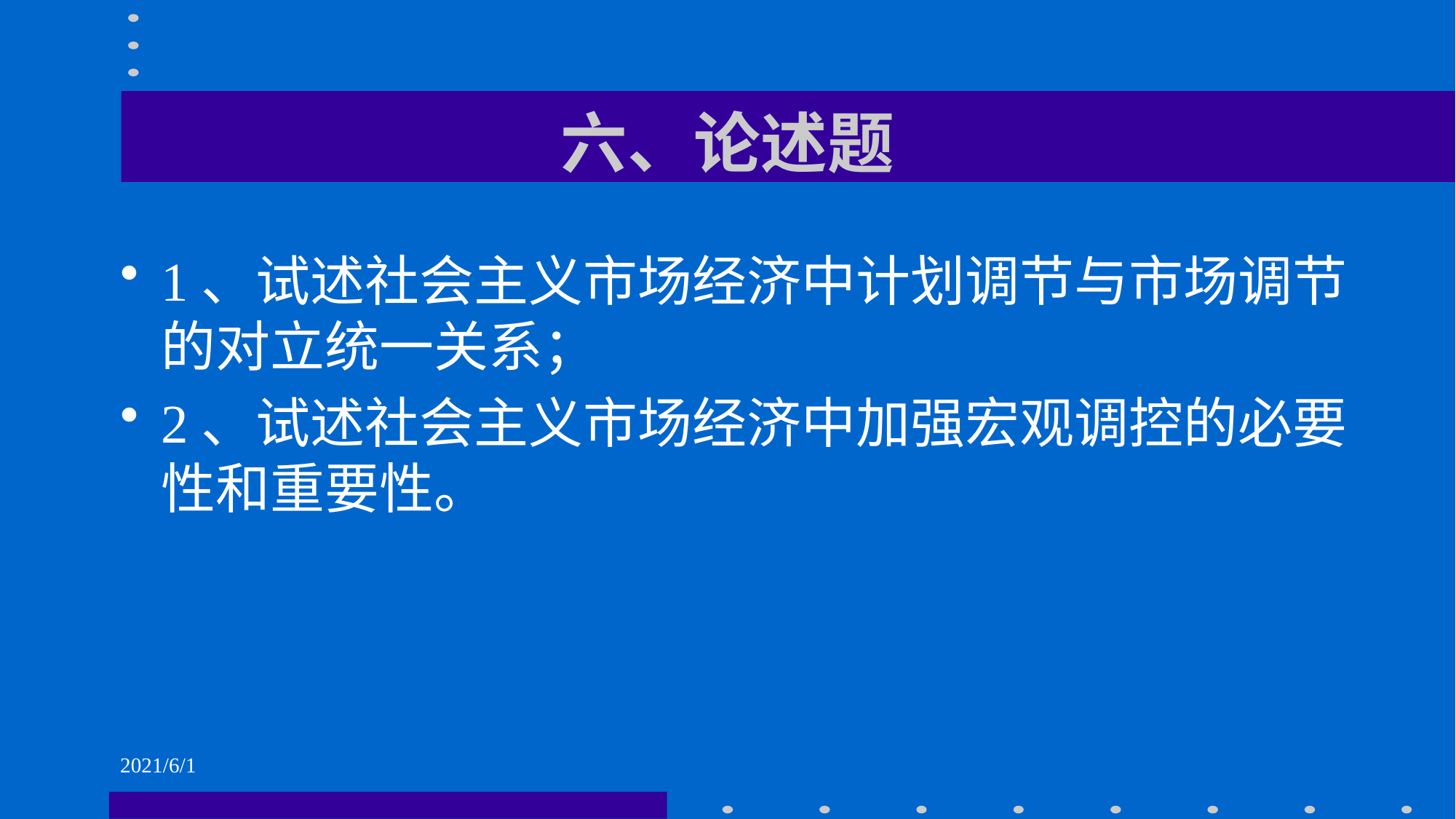

# 六、论述题
1、试述社会主义市场经济中计划调节与市场调节的对立统一关系；
2、试述社会主义市场经济中加强宏观调控的必要性和重要性。
2021/6/1